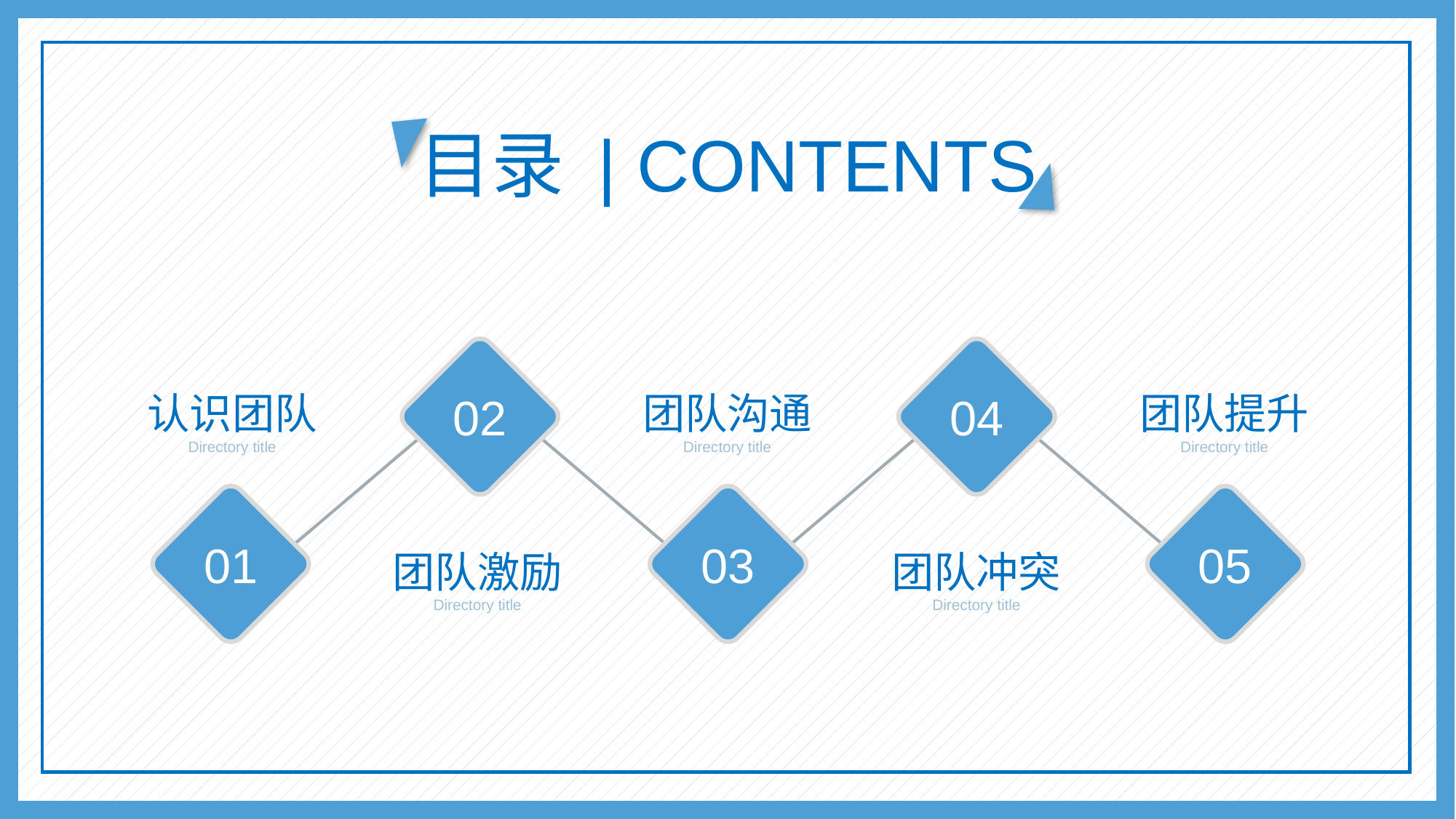

目录 | CONTENTS

02
04
认识团队
Directory title
团队沟通
Directory title
团队提升
Directory title
01
03
05
团队激励
Directory title
团队冲突
Directory title